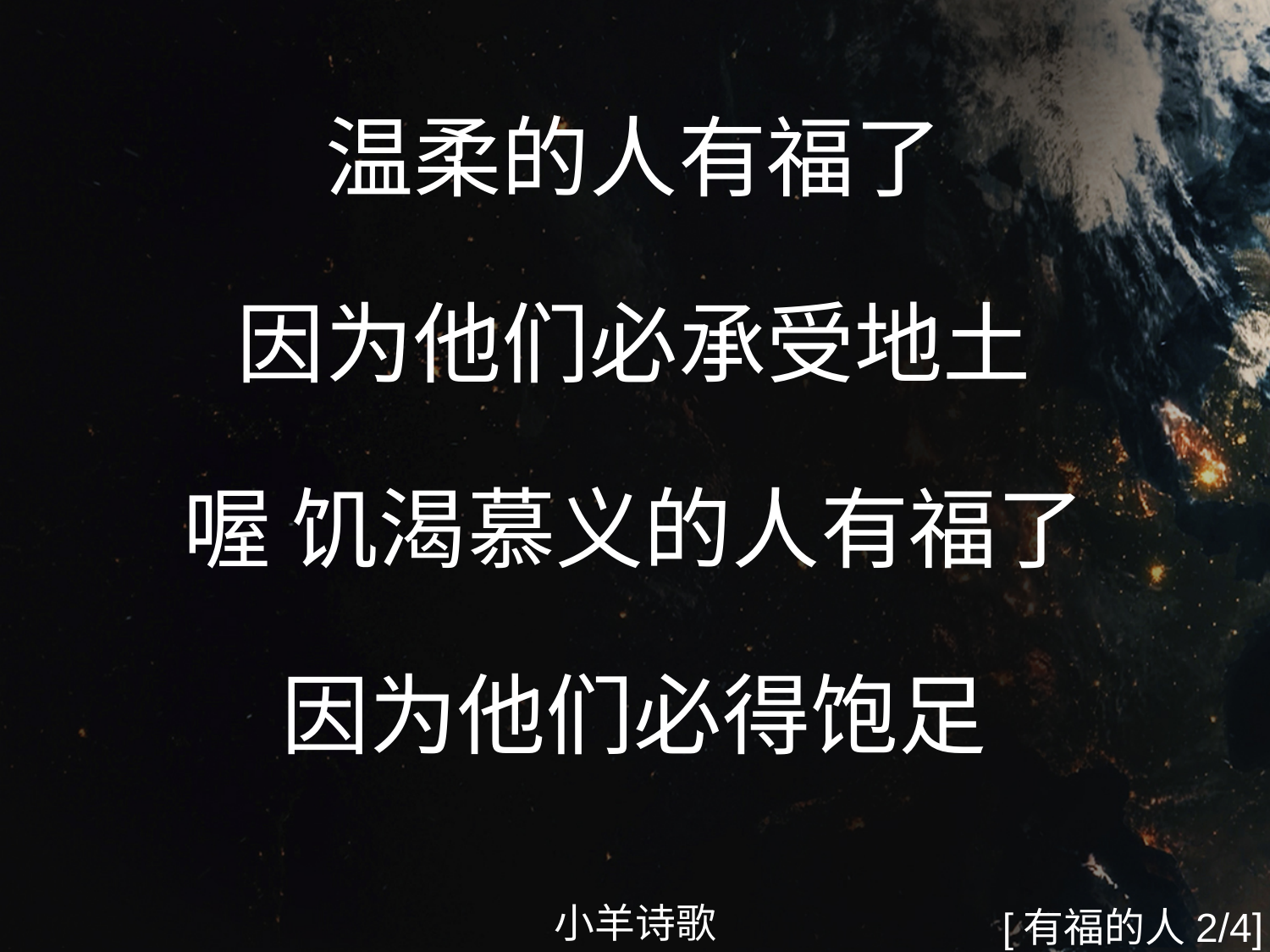

温柔的人有福了

因为他们必承受地土

喔 饥渴慕义的人有福了

因为他们必得饱足
#

小羊诗歌
[有福的人2/4]